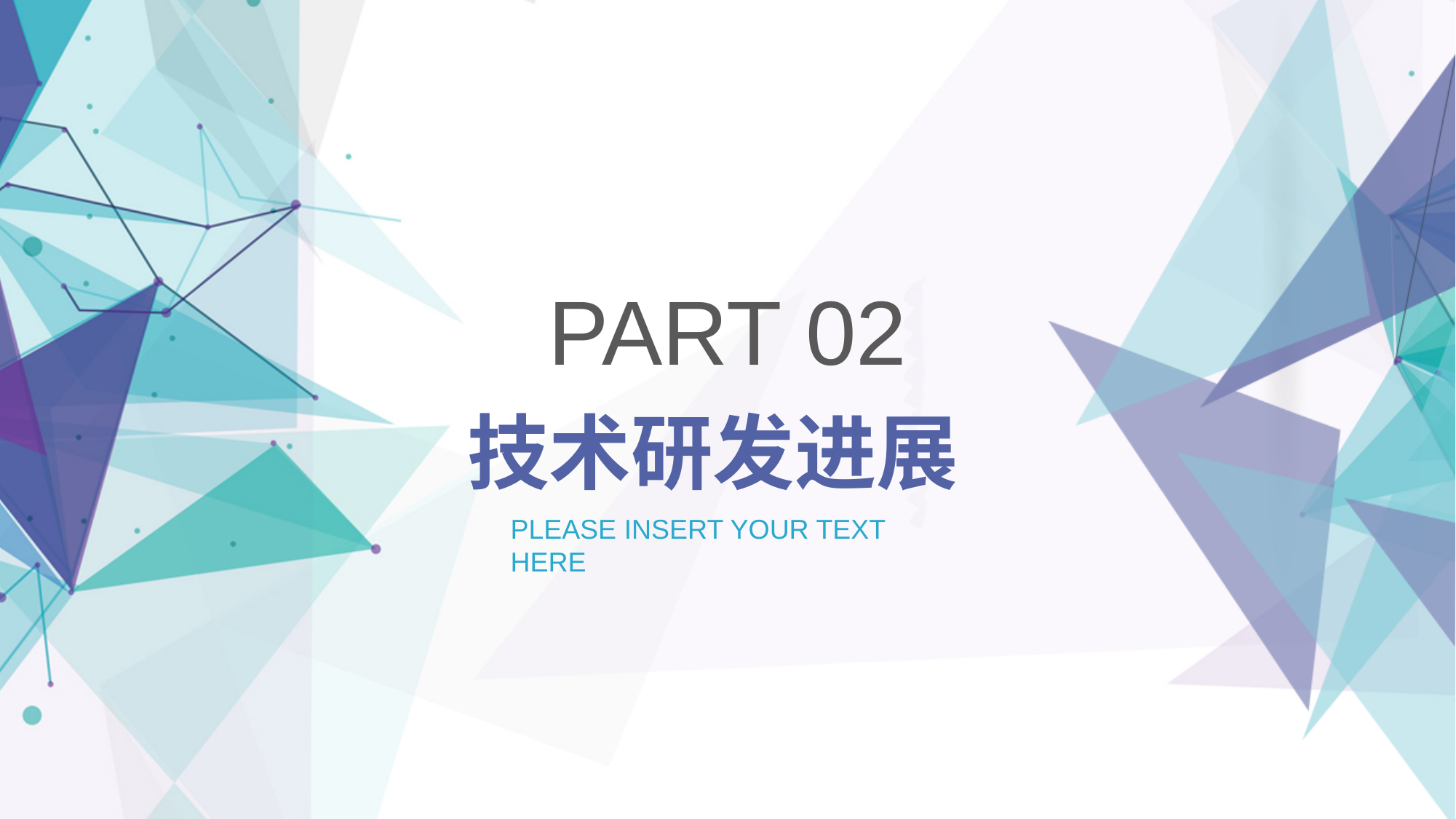

PART 02
技术研发进展
PLEASE INSERT YOUR TEXT HERE